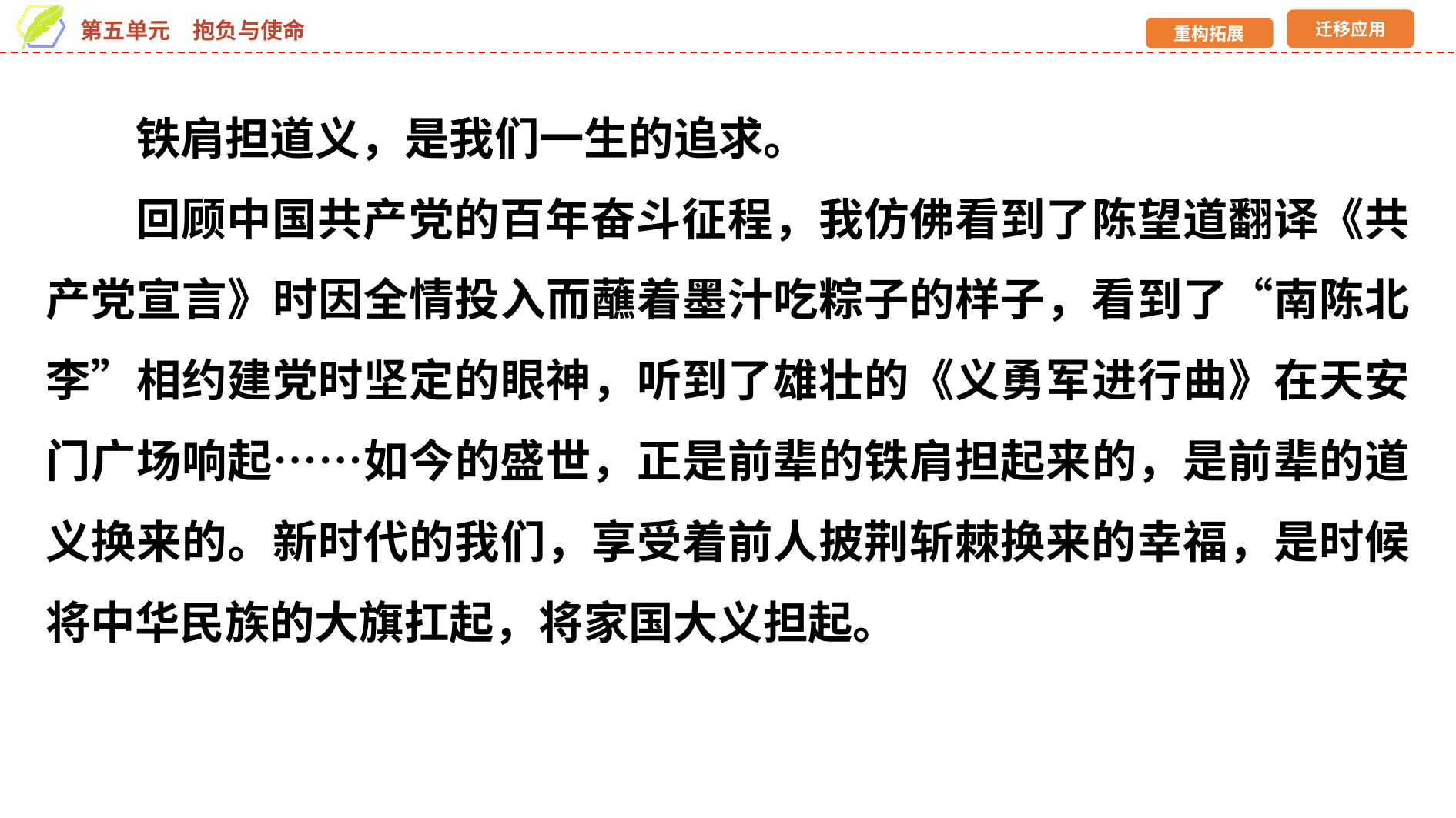

铁肩担道义，是我们一生的追求。
回顾中国共产党的百年奋斗征程，我仿佛看到了陈望道翻译《共产党宣言》时因全情投入而蘸着墨汁吃粽子的样子，看到了“南陈北李”相约建党时坚定的眼神，听到了雄壮的《义勇军进行曲》在天安门广场响起……如今的盛世，正是前辈的铁肩担起来的，是前辈的道义换来的。新时代的我们，享受着前人披荆斩棘换来的幸福，是时候将中华民族的大旗扛起，将家国大义担起。